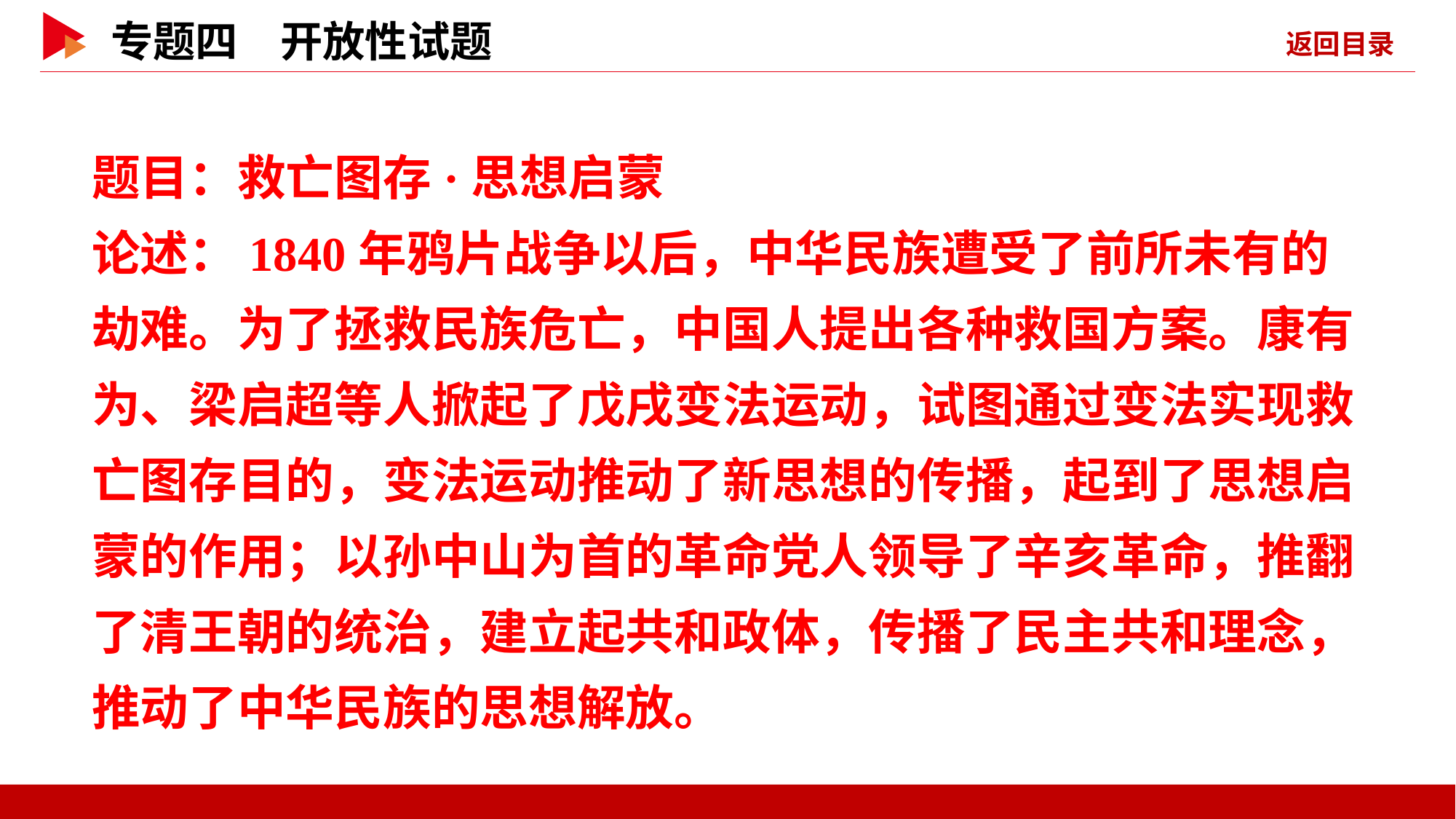

题目：救亡图存·思想启蒙
论述：1840年鸦片战争以后，中华民族遭受了前所未有的劫难。为了拯救民族危亡，中国人提出各种救国方案。康有为、梁启超等人掀起了戊戌变法运动，试图通过变法实现救亡图存目的，变法运动推动了新思想的传播，起到了思想启蒙的作用；以孙中山为首的革命党人领导了辛亥革命，推翻了清王朝的统治，建立起共和政体，传播了民主共和理念，推动了中华民族的思想解放。